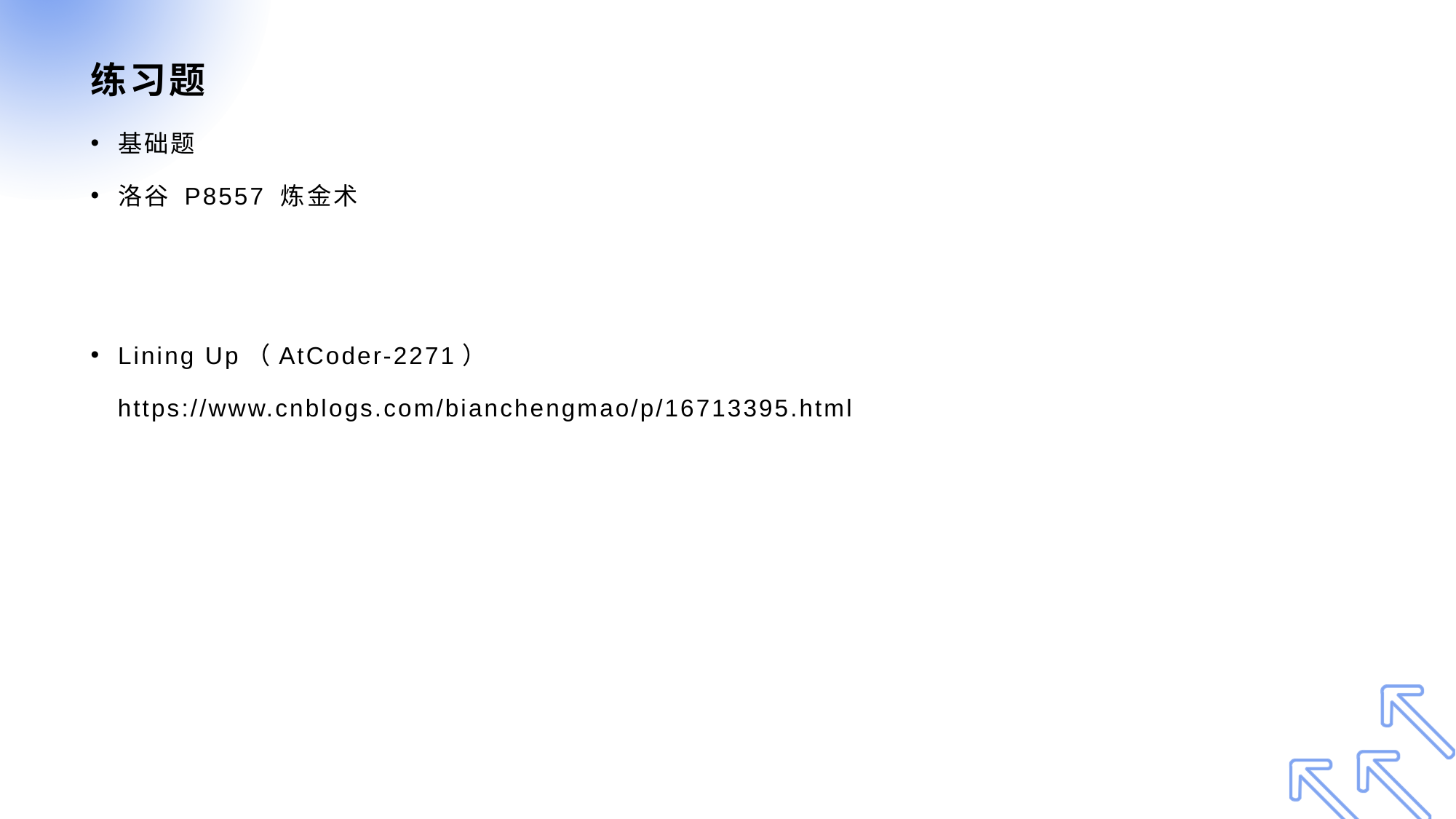

# 练习题
基础题
洛谷 P8557 炼金术

Lining Up（AtCoder-2271）
   https://www.cnblogs.com/bianchengmao/p/16713395.html